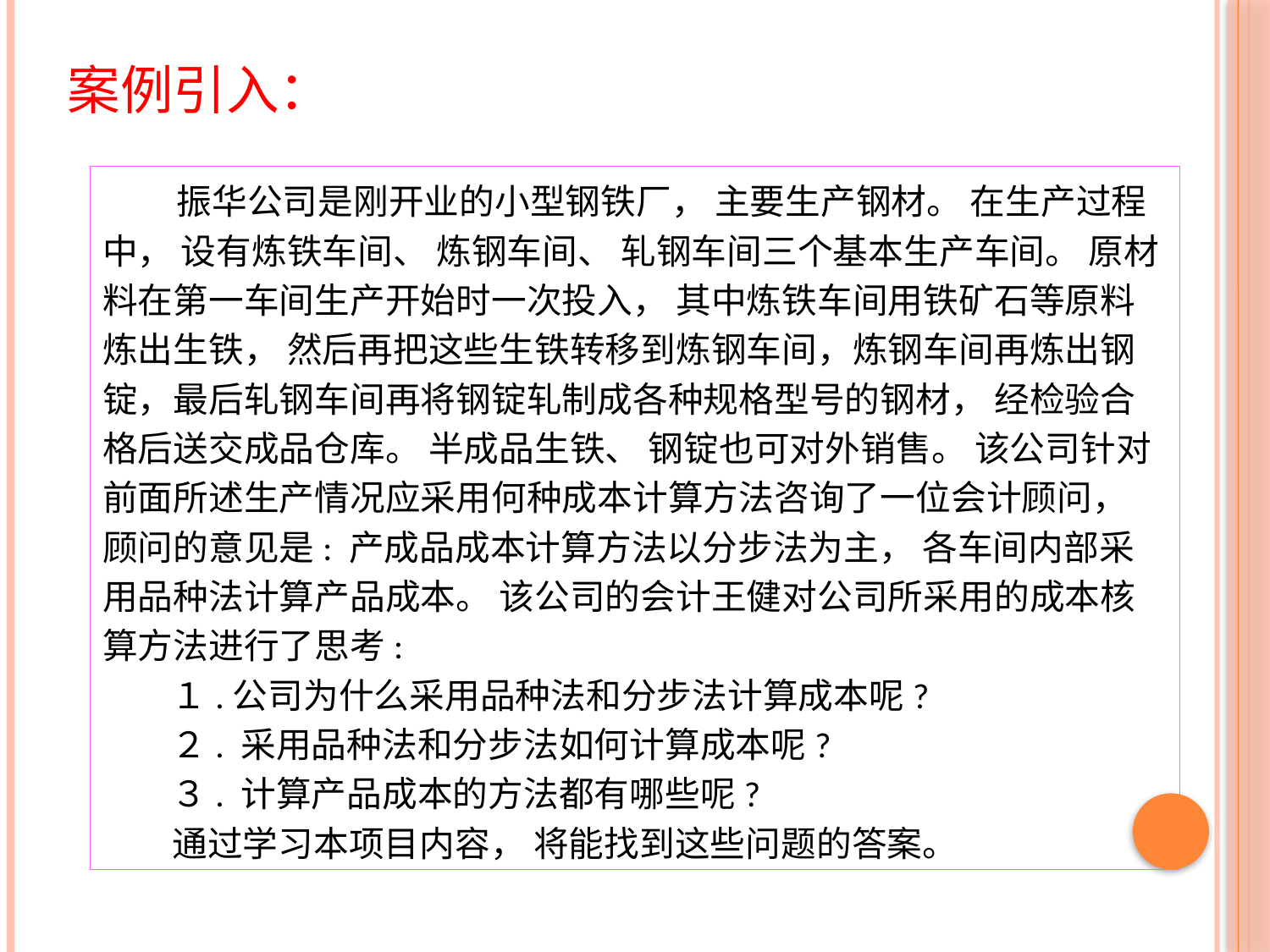

# 案例引入：
    振华公司是刚开业的小型钢铁厂， 主要生产钢材。 在生产过程中， 设有炼铁车间、 炼钢车间、 轧钢车间三个基本生产车间。 原材料在第一车间生产开始时一次投入， 其中炼铁车间用铁矿石等原料炼出生铁， 然后再把这些生铁转移到炼钢车间，炼钢车间再炼出钢锭，最后轧钢车间再将钢锭轧制成各种规格型号的钢材， 经检验合格后送交成品仓库。 半成品生铁、 钢锭也可对外销售。 该公司针对前面所述生产情况应采用何种成本计算方法咨询了一位会计顾问， 顾问的意见是: 产成品成本计算方法以分步法为主， 各车间内部采用品种法计算产品成本。 该公司的会计王健对公司所采用的成本核算方法进行了思考:
１.公司为什么采用品种法和分步法计算成本呢?
２. 采用品种法和分步法如何计算成本呢?
３. 计算产品成本的方法都有哪些呢?
通过学习本项目内容， 将能找到这些问题的答案。